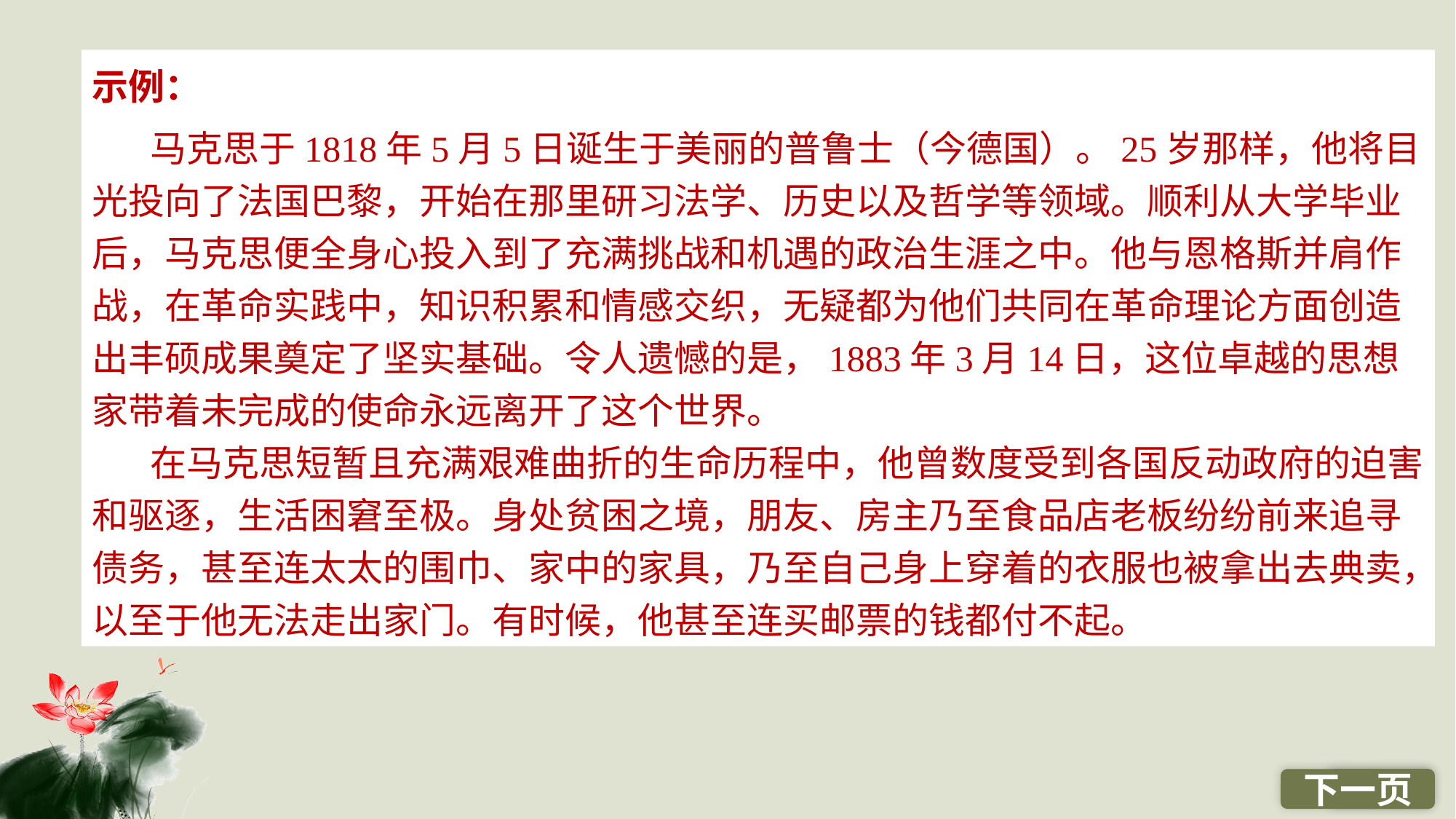

示例：
      马克思于1818年5月5日诞生于美丽的普鲁士（今德国）。25岁那样，他将目光投向了法国巴黎，开始在那里研习法学、历史以及哲学等领域。顺利从大学毕业后，马克思便全身心投入到了充满挑战和机遇的政治生涯之中。他与恩格斯并肩作战，在革命实践中，知识积累和情感交织，无疑都为他们共同在革命理论方面创造出丰硕成果奠定了坚实基础。令人遗憾的是，1883年3月14日，这位卓越的思想家带着未完成的使命永远离开了这个世界。
      在马克思短暂且充满艰难曲折的生命历程中，他曾数度受到各国反动政府的迫害和驱逐，生活困窘至极。身处贫困之境，朋友、房主乃至食品店老板纷纷前来追寻债务，甚至连太太的围巾、家中的家具，乃至自己身上穿着的衣服也被拿出去典卖，以至于他无法走出家门。有时候，他甚至连买邮票的钱都付不起。
下一页